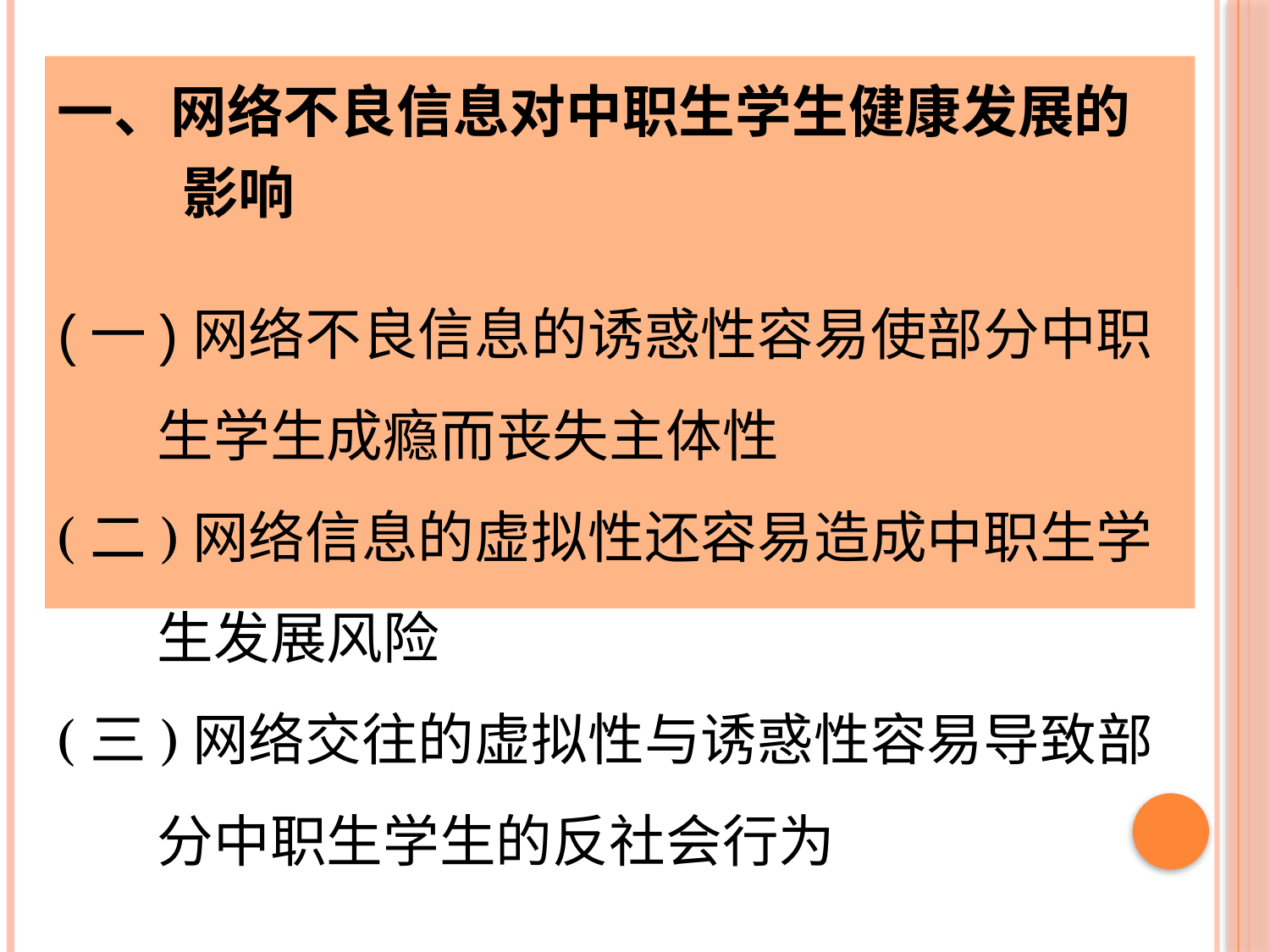

一、网络不良信息对中职生学生健康发展的影响
(一)网络不良信息的诱惑性容易使部分中职生学生成瘾而丧失主体性
(二)网络信息的虚拟性还容易造成中职生学生发展风险
(三)网络交往的虚拟性与诱惑性容易导致部分中职生学生的反社会行为